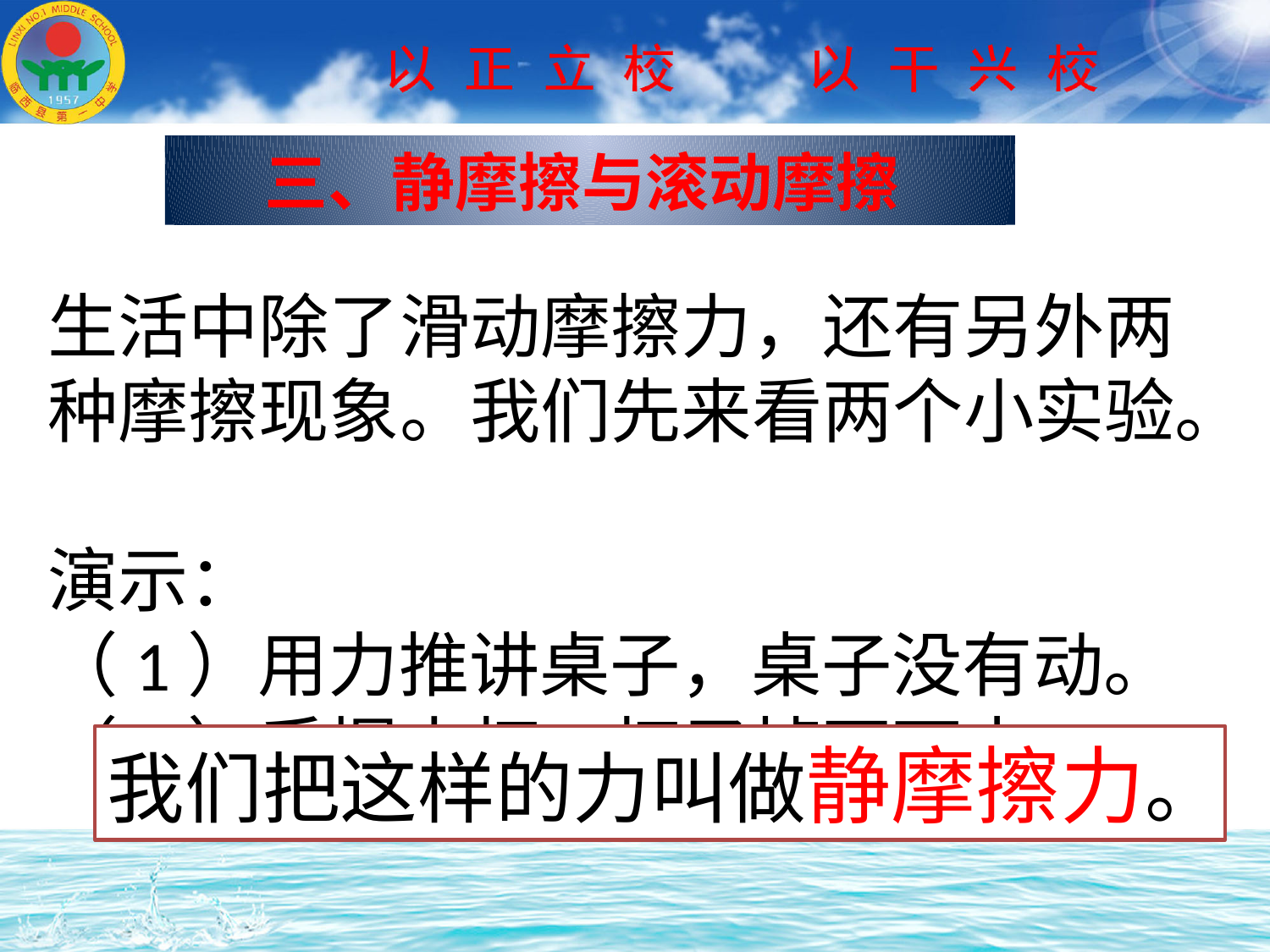

三、静摩擦与滚动摩擦
生活中除了滑动摩擦力，还有另外两种摩擦现象。我们先来看两个小实验。
演示：
（1）用力推讲桌子，桌子没有动。
（2）手握水杯，杯子掉不下来。
我们把这样的力叫做静摩擦力。